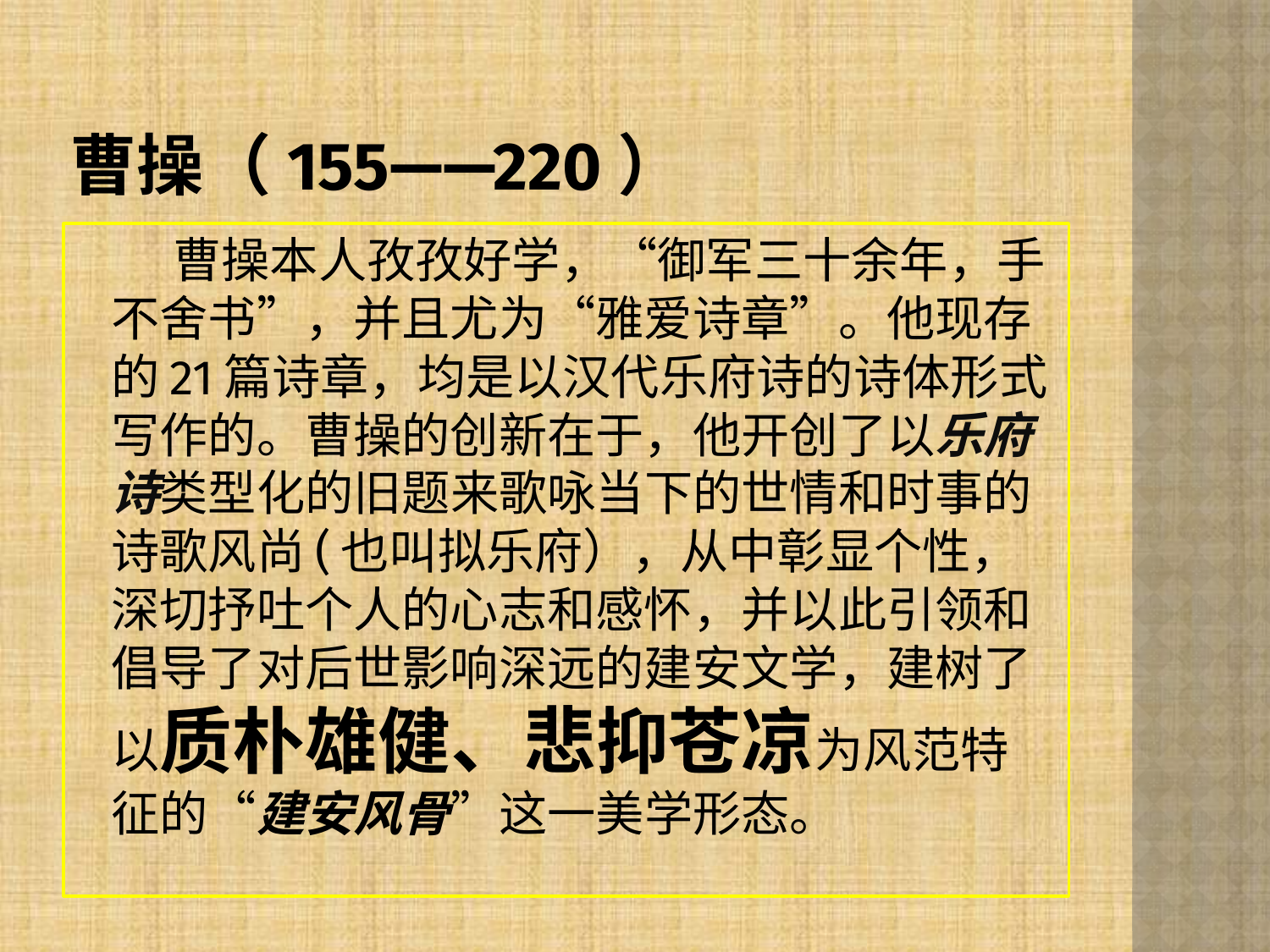

# 曹操（155——220）
          曹操本人孜孜好学，“御军三十余年，手不舍书”，并且尤为“雅爱诗章”。他现存的21篇诗章，均是以汉代乐府诗的诗体形式写作的。曹操的创新在于，他开创了以乐府诗类型化的旧题来歌咏当下的世情和时事的诗歌风尚(也叫拟乐府），从中彰显个性，深切抒吐个人的心志和感怀，并以此引领和倡导了对后世影响深远的建安文学，建树了以质朴雄健、悲抑苍凉为风范特征的“建安风骨”这一美学形态。